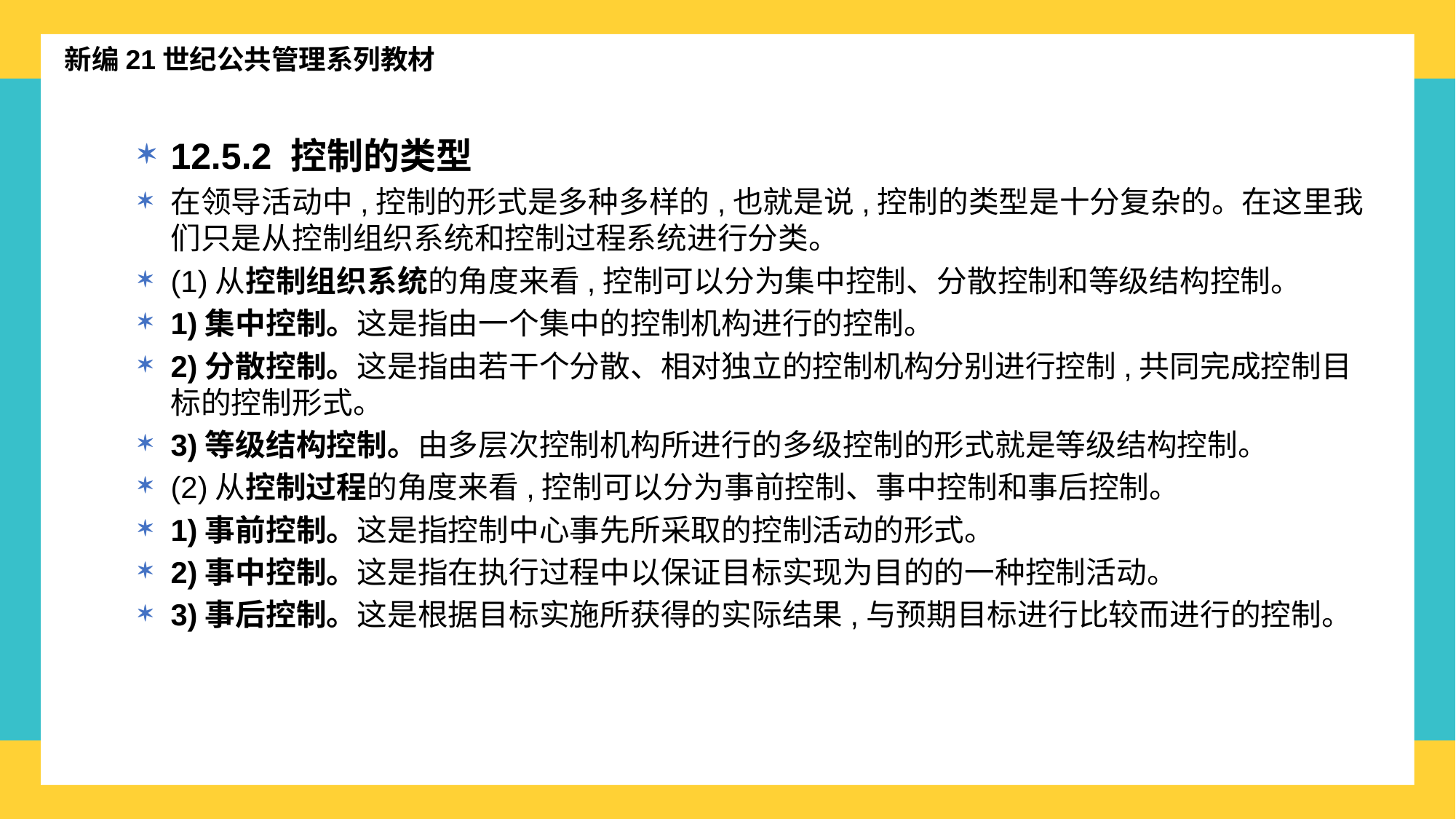

新编21世纪公共管理系列教材
12.5.2 控制的类型
在领导活动中,控制的形式是多种多样的,也就是说,控制的类型是十分复杂的。在这里我们只是从控制组织系统和控制过程系统进行分类。
(1)从控制组织系统的角度来看,控制可以分为集中控制、分散控制和等级结构控制。
1)集中控制。这是指由一个集中的控制机构进行的控制。
2)分散控制。这是指由若干个分散、相对独立的控制机构分别进行控制,共同完成控制目标的控制形式。
3)等级结构控制。由多层次控制机构所进行的多级控制的形式就是等级结构控制。
(2)从控制过程的角度来看,控制可以分为事前控制、事中控制和事后控制。
1)事前控制。这是指控制中心事先所采取的控制活动的形式。
2)事中控制。这是指在执行过程中以保证目标实现为目的的一种控制活动。
3)事后控制。这是根据目标实施所获得的实际结果,与预期目标进行比较而进行的控制。